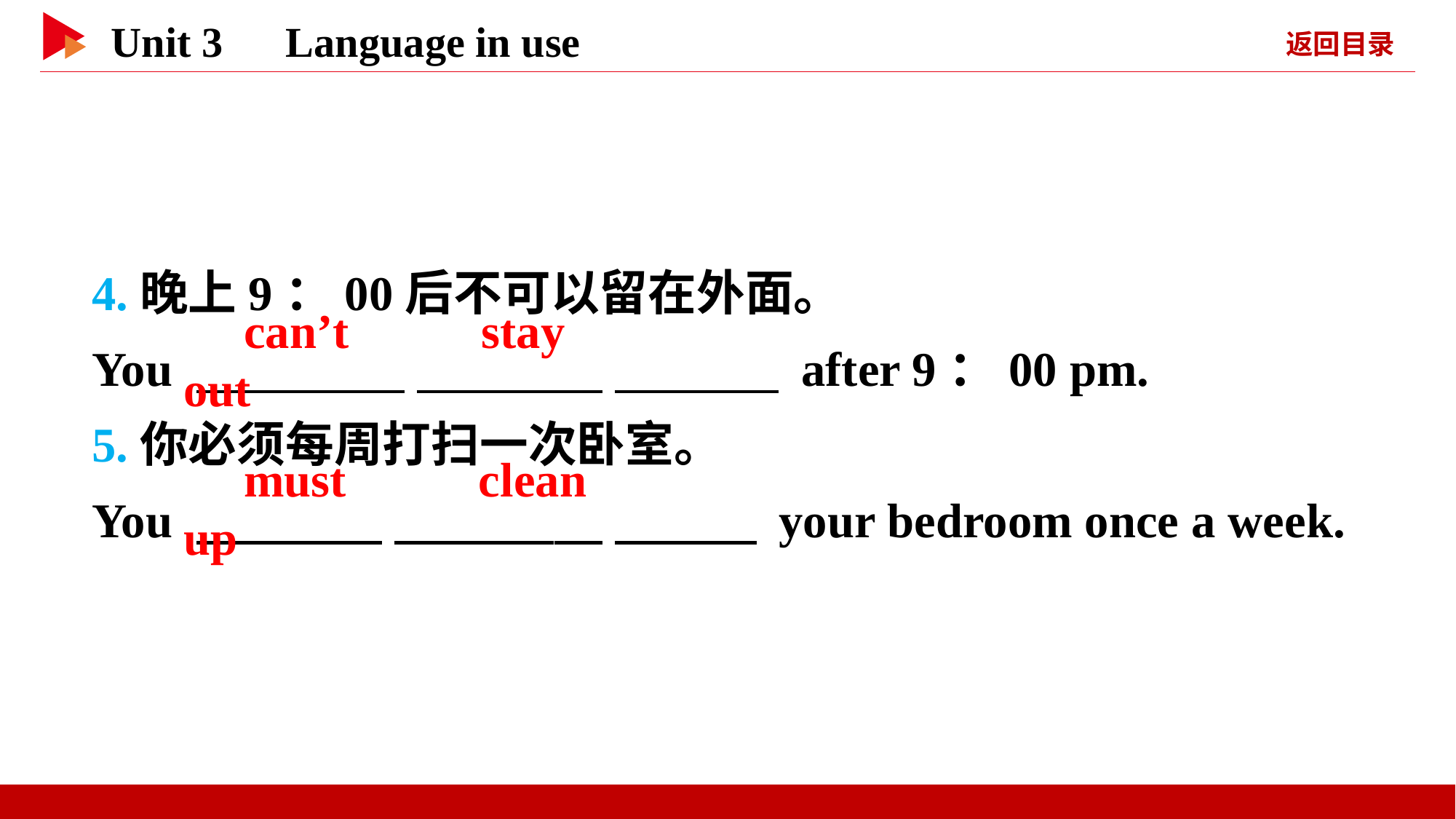

4.晚上9：00后不可以留在外面。
You 　          　 　        　 　      　 after 9：00 pm.
5.你必须每周打扫一次卧室。
You 　        　 　          　 　    　 your bedroom once a week.
　can’t　 　stay　 　out
　must　 　clean　 　up